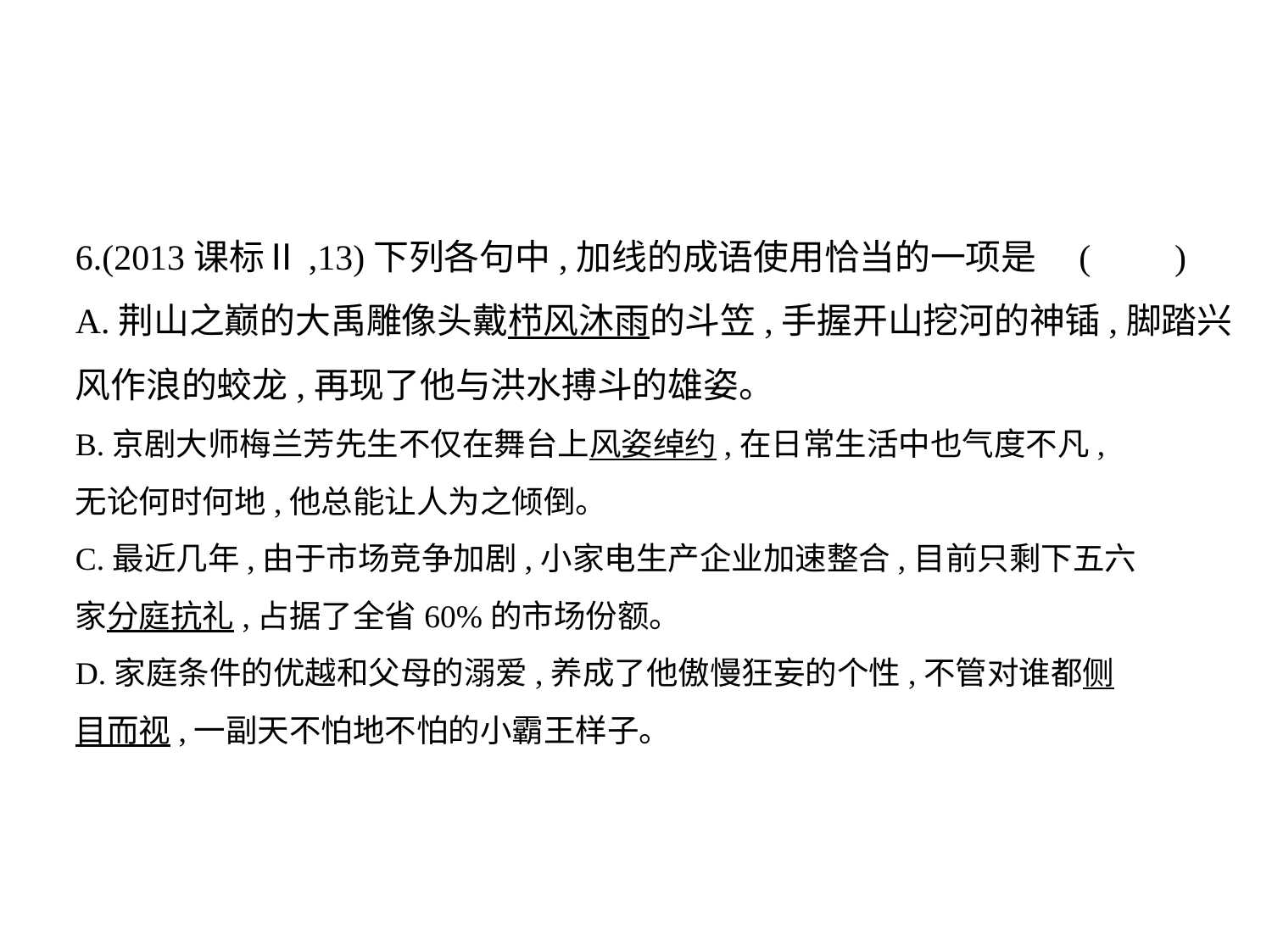

6.(2013课标Ⅱ,13)下列各句中,加线的成语使用恰当的一项是 (　    )
A.荆山之巅的大禹雕像头戴栉风沐雨的斗笠,手握开山挖河的神锸,脚踏兴
风作浪的蛟龙,再现了他与洪水搏斗的雄姿。
B.京剧大师梅兰芳先生不仅在舞台上风姿绰约,在日常生活中也气度不凡,
无论何时何地,他总能让人为之倾倒。
C.最近几年,由于市场竞争加剧,小家电生产企业加速整合,目前只剩下五六
家分庭抗礼,占据了全省60%的市场份额。
D.家庭条件的优越和父母的溺爱,养成了他傲慢狂妄的个性,不管对谁都侧
目而视,一副天不怕地不怕的小霸王样子。